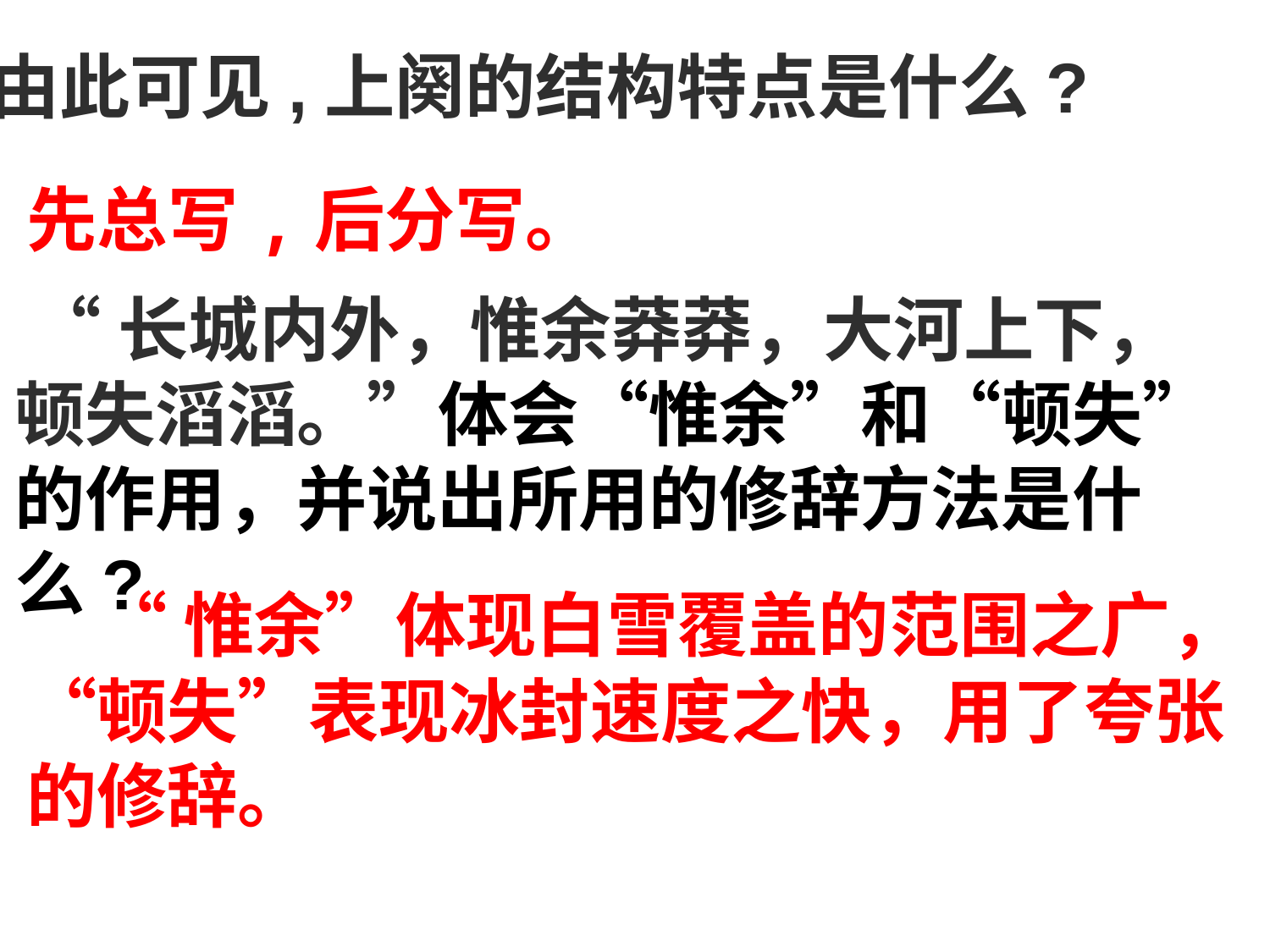

由此可见,上阕的结构特点是什么?
先总写,后分写。
 “长城内外，惟余莽莽，大河上下，顿失滔滔。”体会“惟余”和“顿失”的作用，并说出所用的修辞方法是什么?
    “惟余”体现白雪覆盖的范围之广，“顿失”表现冰封速度之快，用了夸张的修辞。